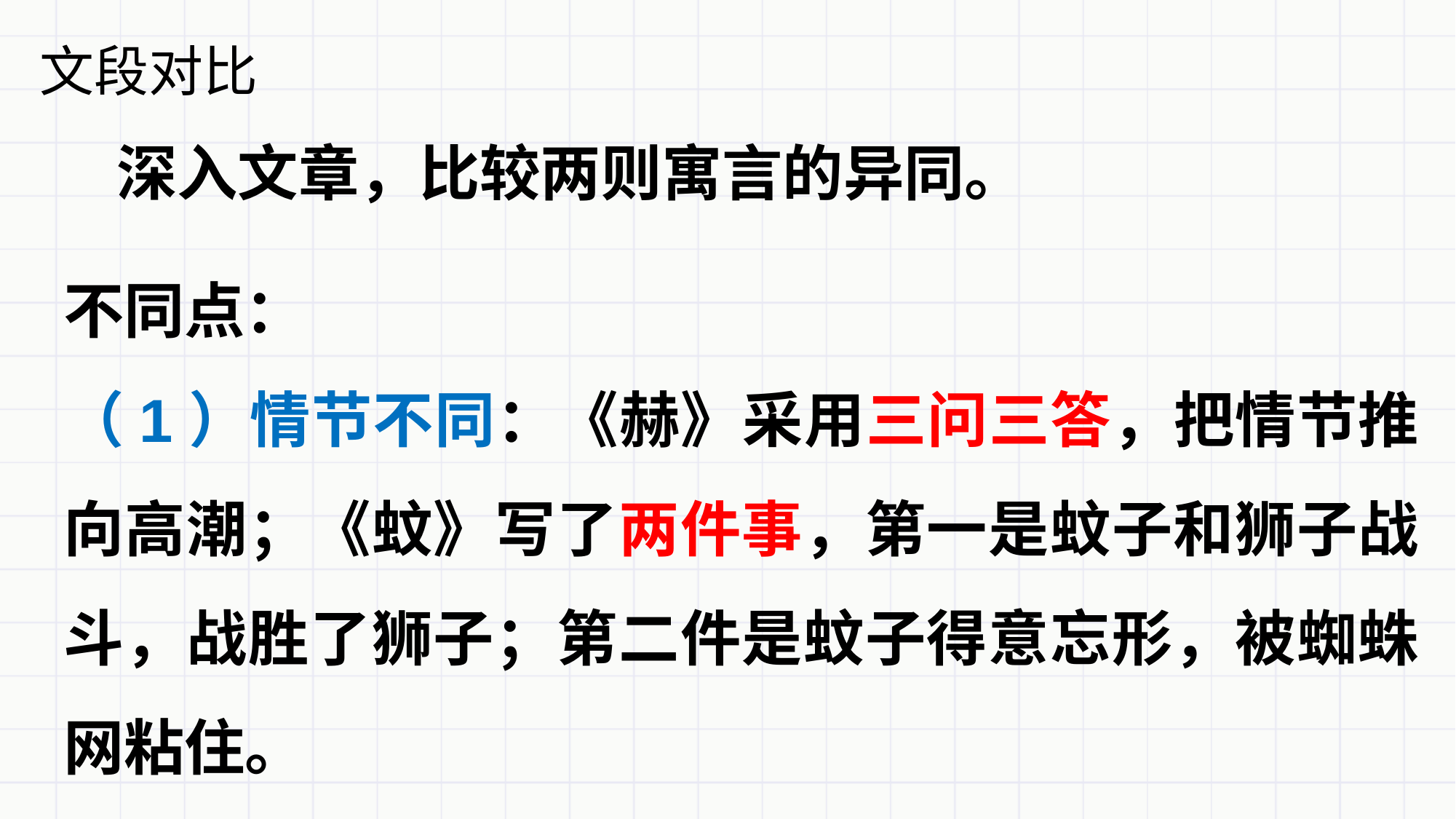

文段对比
深入文章，比较两则寓言的异同。
不同点：
（1）情节不同：《赫》采用三问三答，把情节推向高潮；《蚊》写了两件事，第一是蚊子和狮子战斗，战胜了狮子；第二件是蚊子得意忘形，被蜘蛛网粘住。